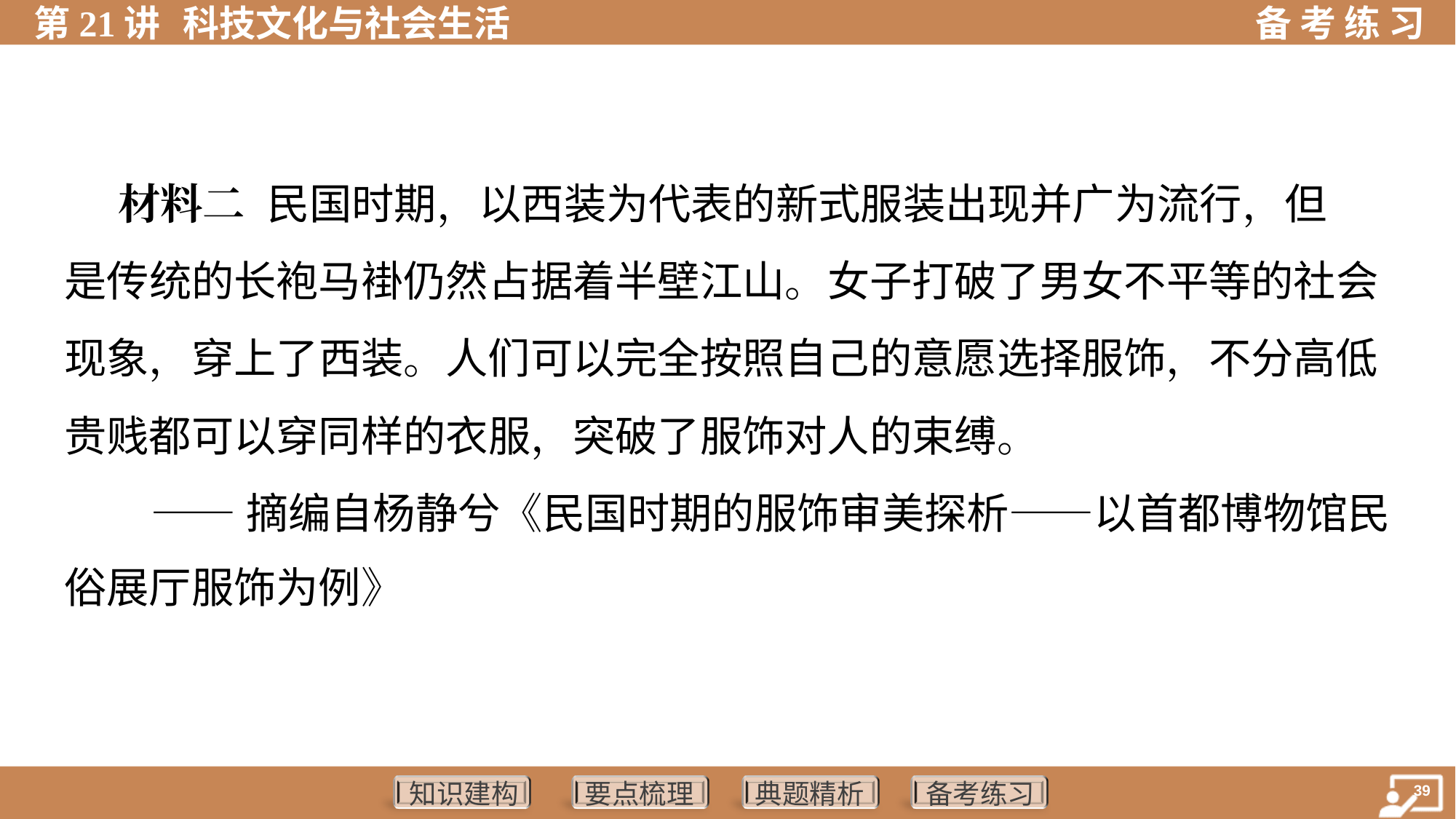

材料二  民国时期，以西装为代表的新式服装出现并广为流行，但
是传统的长袍马褂仍然占据着半壁江山。女子打破了男女不平等的社会
现象，穿上了西装。人们可以完全按照自己的意愿选择服饰，不分高低
贵贱都可以穿同样的衣服，突破了服饰对人的束缚。
    ——摘编自杨静兮《民国时期的服饰审美探析——以首都博物馆民
俗展厅服饰为例》